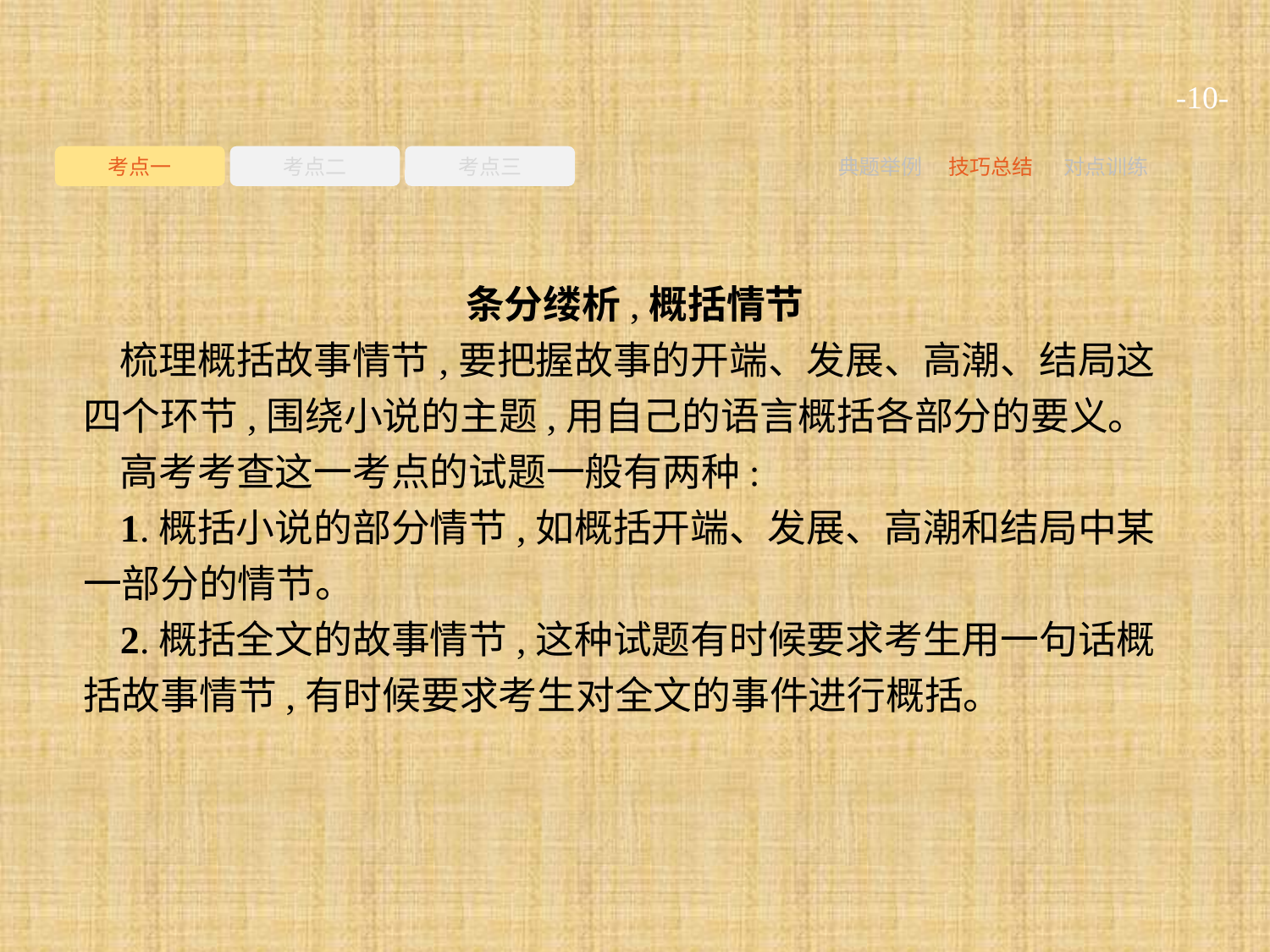

-10-
考点一
考点二
考点三
典题举例
技巧总结
对点训练
条分缕析,概括情节
梳理概括故事情节,要把握故事的开端、发展、高潮、结局这四个环节,围绕小说的主题,用自己的语言概括各部分的要义。
高考考查这一考点的试题一般有两种:
1.概括小说的部分情节,如概括开端、发展、高潮和结局中某一部分的情节。
2.概括全文的故事情节,这种试题有时候要求考生用一句话概括故事情节,有时候要求考生对全文的事件进行概括。